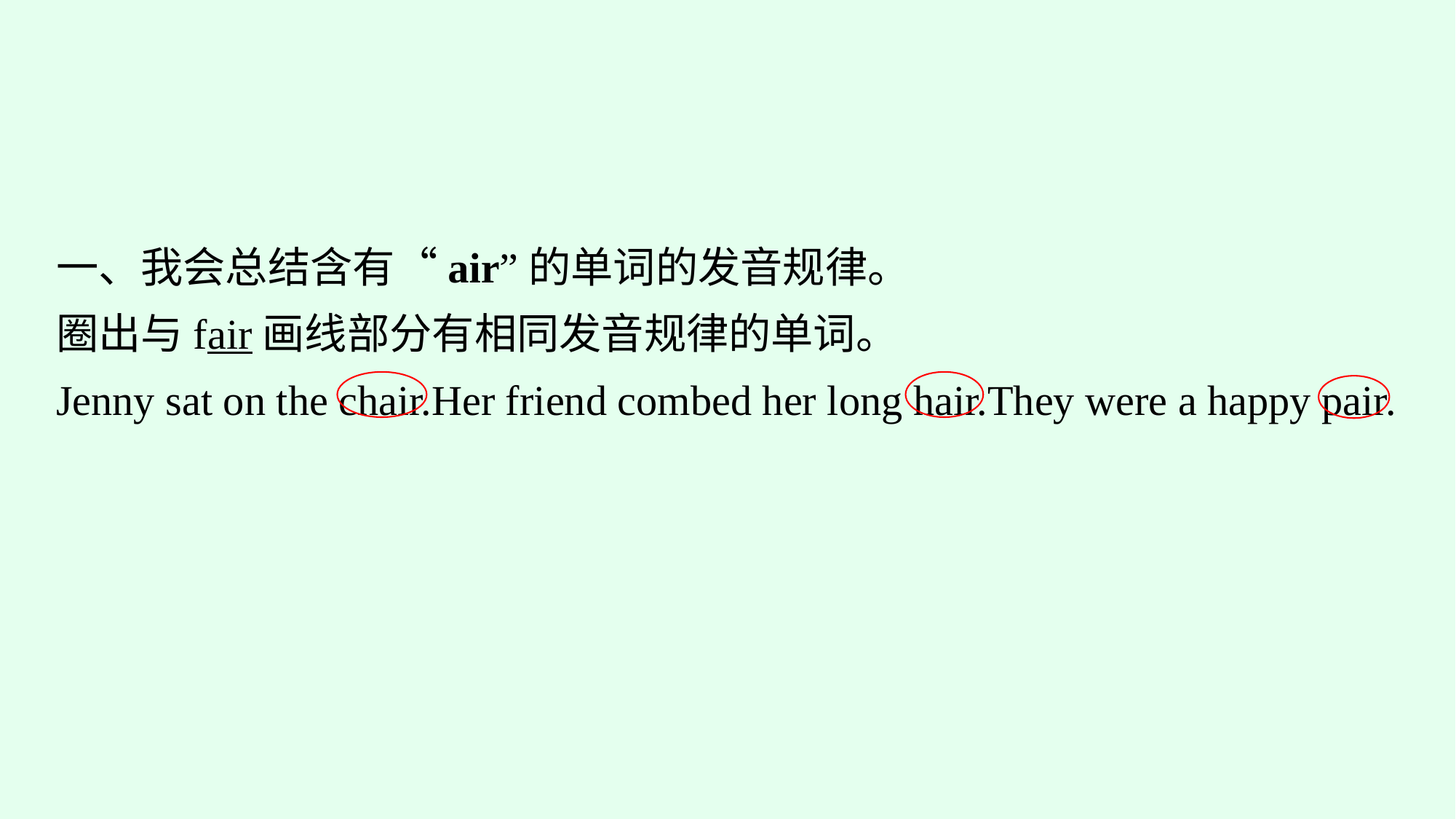

一、我会总结含有“air”的单词的发音规律。
圈出与fair画线部分有相同发音规律的单词。
Jenny sat on the chair.Her friend combed her long hair.They were a happy pair.